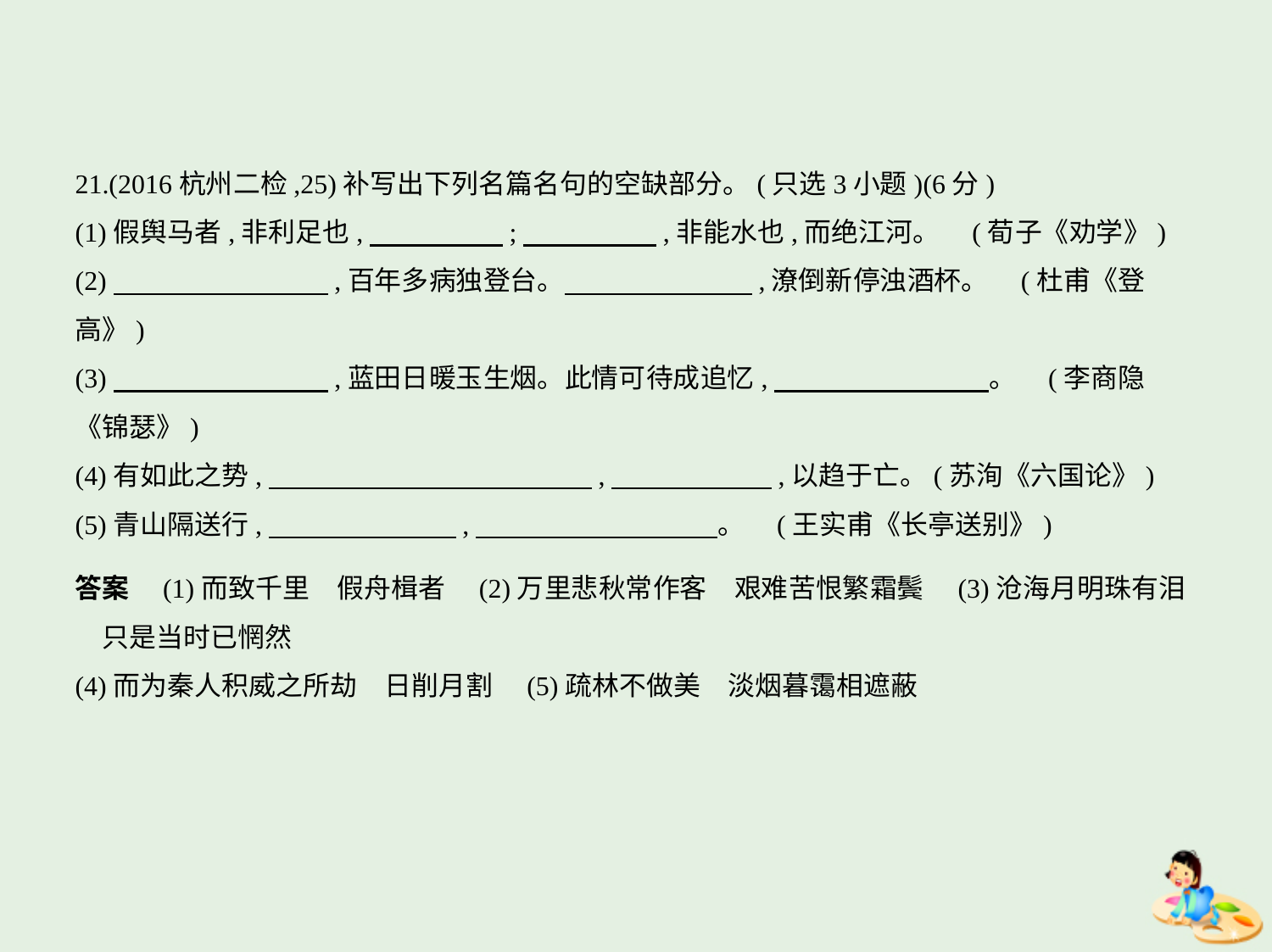

21.(2016杭州二检,25)补写出下列名篇名句的空缺部分。(只选3小题)(6分)
(1)假舆马者,非利足也,　　　　    ;　　　　    ,非能水也,而绝江河。 (荀子《劝学》)
(2)　　　　　　　    ,百年多病独登台。　　　　　　    ,潦倒新停浊酒杯。 (杜甫《登
高》)
(3)　　　　　　　    ,蓝田日暖玉生烟。此情可待成追忆,　　　　　　　    。 (李商隐
《锦瑟》)
(4)有如此之势,　　　　　　　　　　　    ,　　　　　    ,以趋于亡。(苏洵《六国论》)
(5)青山隔送行,　　　　　　    ,　　　　　　　　    。 (王实甫《长亭送别》)
答案　(1)而致千里　假舟楫者　(2)万里悲秋常作客　艰难苦恨繁霜鬓　(3)沧海月明珠有泪
　只是当时已惘然
(4)而为秦人积威之所劫　日削月割　(5)疏林不做美　淡烟暮霭相遮蔽